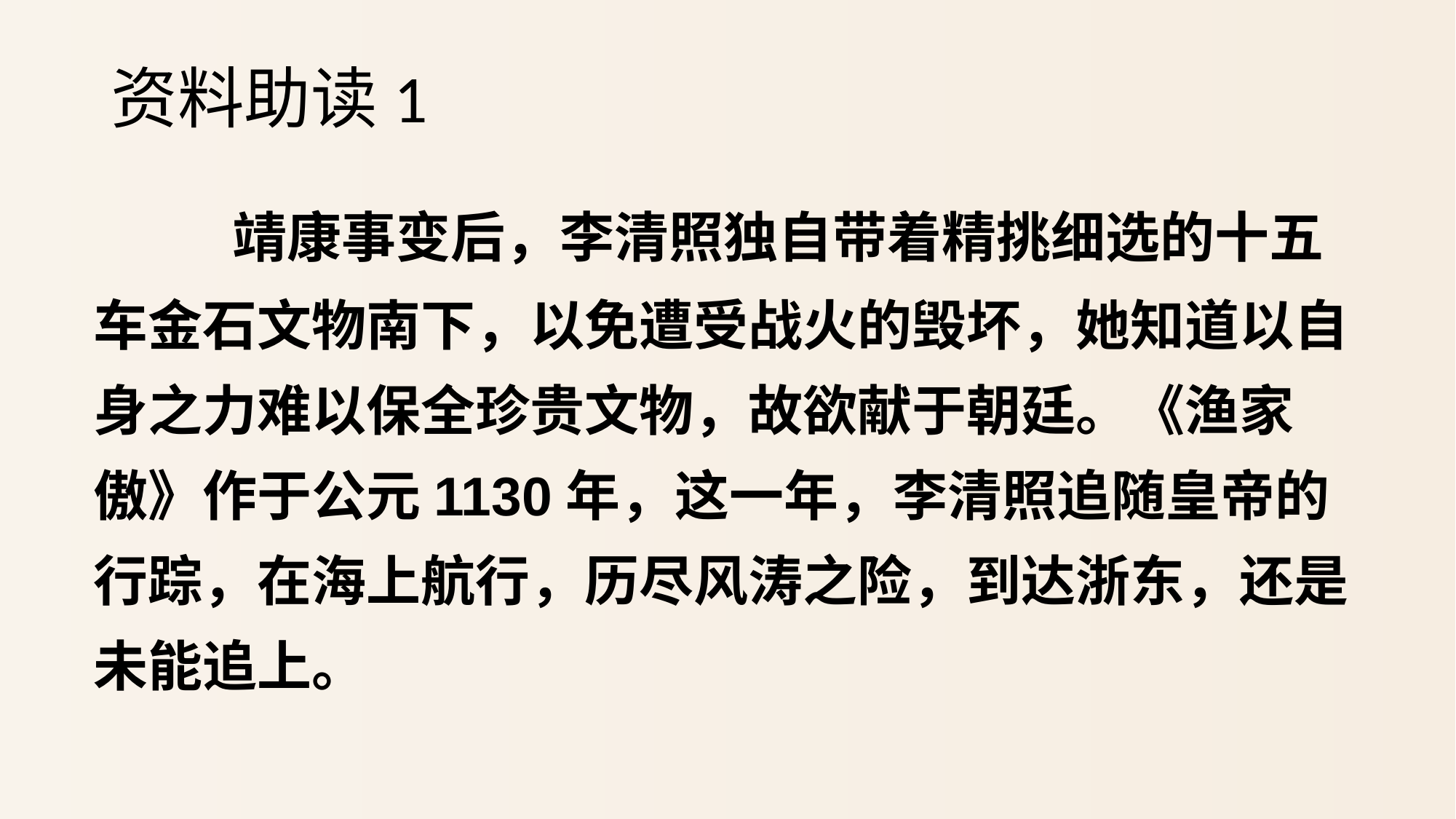

# 资料助读1
        靖康事变后，李清照独自带着精挑细选的十五车金石文物南下，以免遭受战火的毁坏，她知道以自身之力难以保全珍贵文物，故欲献于朝廷。《渔家傲》作于公元1130年，这一年，李清照追随皇帝的行踪，在海上航行，历尽风涛之险，到达浙东，还是未能追上。